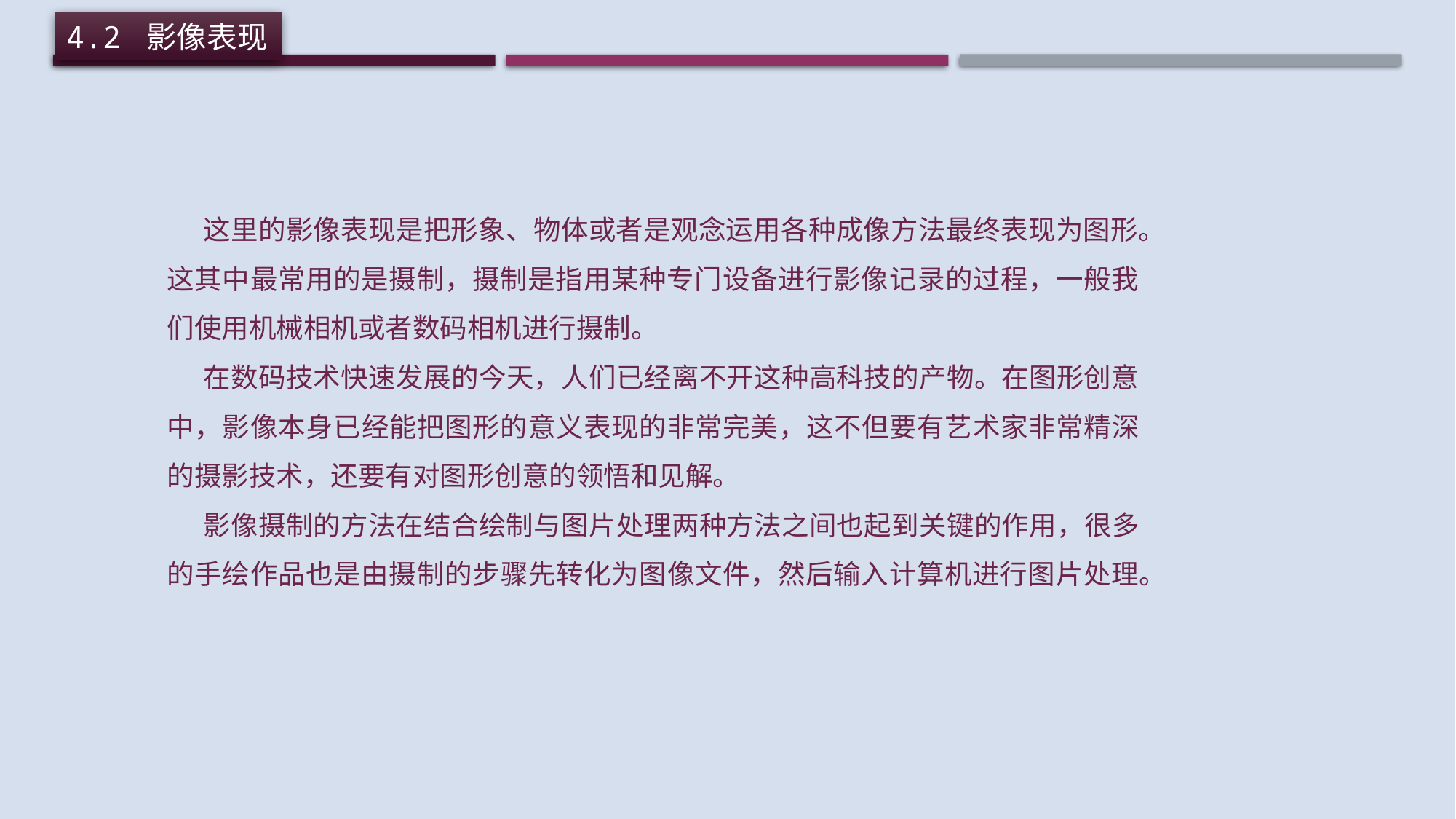

4.2 影像表现
这里的影像表现是把形象、物体或者是观念运用各种成像方法最终表现为图形。这其中最常用的是摄制，摄制是指用某种专门设备进行影像记录的过程，一般我们使用机械相机或者数码相机进行摄制。
在数码技术快速发展的今天，人们已经离不开这种高科技的产物。在图形创意中，影像本身已经能把图形的意义表现的非常完美，这不但要有艺术家非常精深的摄影技术，还要有对图形创意的领悟和见解。
影像摄制的方法在结合绘制与图片处理两种方法之间也起到关键的作用，很多的手绘作品也是由摄制的步骤先转化为图像文件，然后输入计算机进行图片处理。